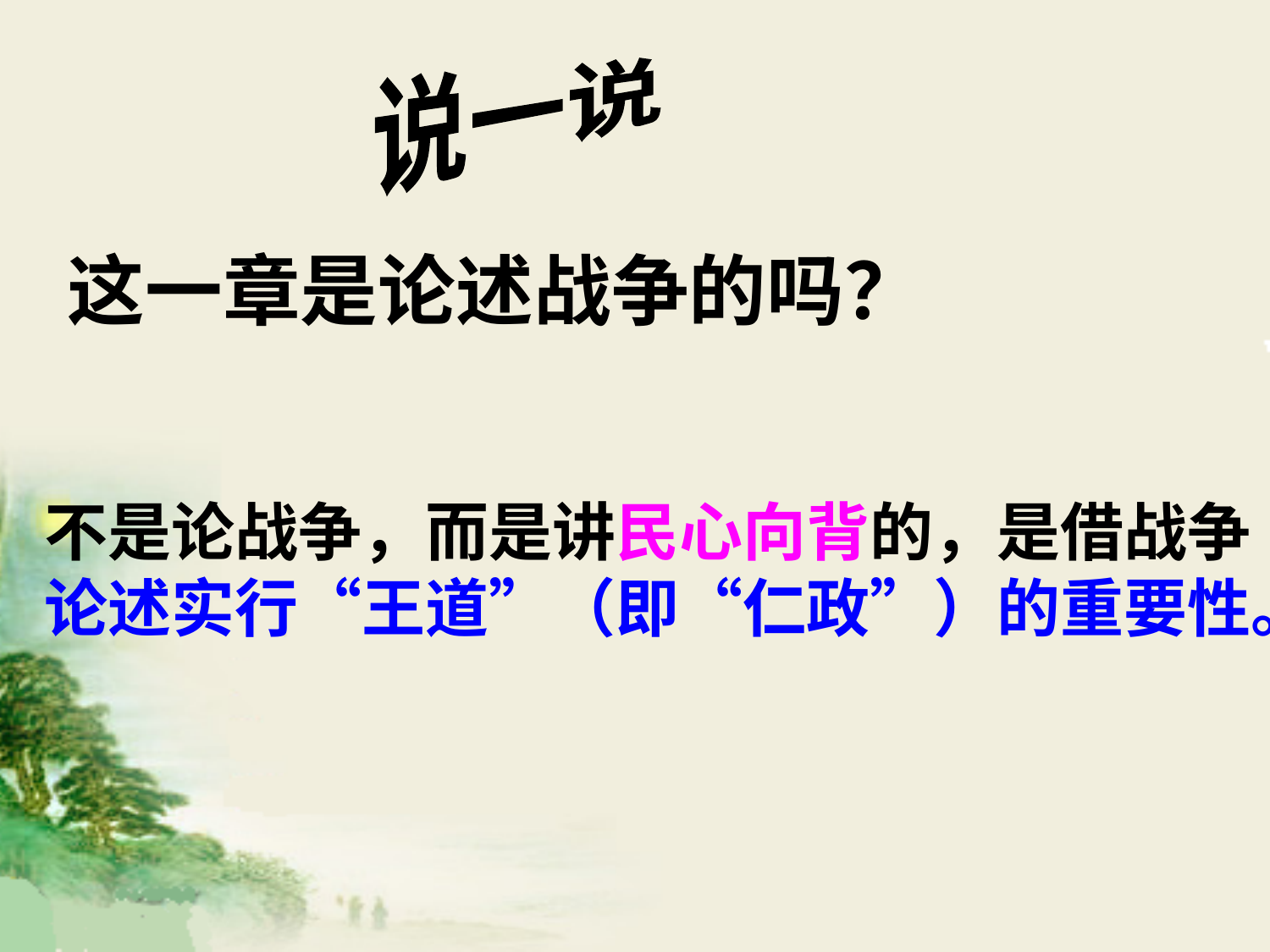

说一说
这一章是论述战争的吗？

不是论战争，而是讲民心向背的，是借战争论述实行“王道”（即“仁政”）的重要性。